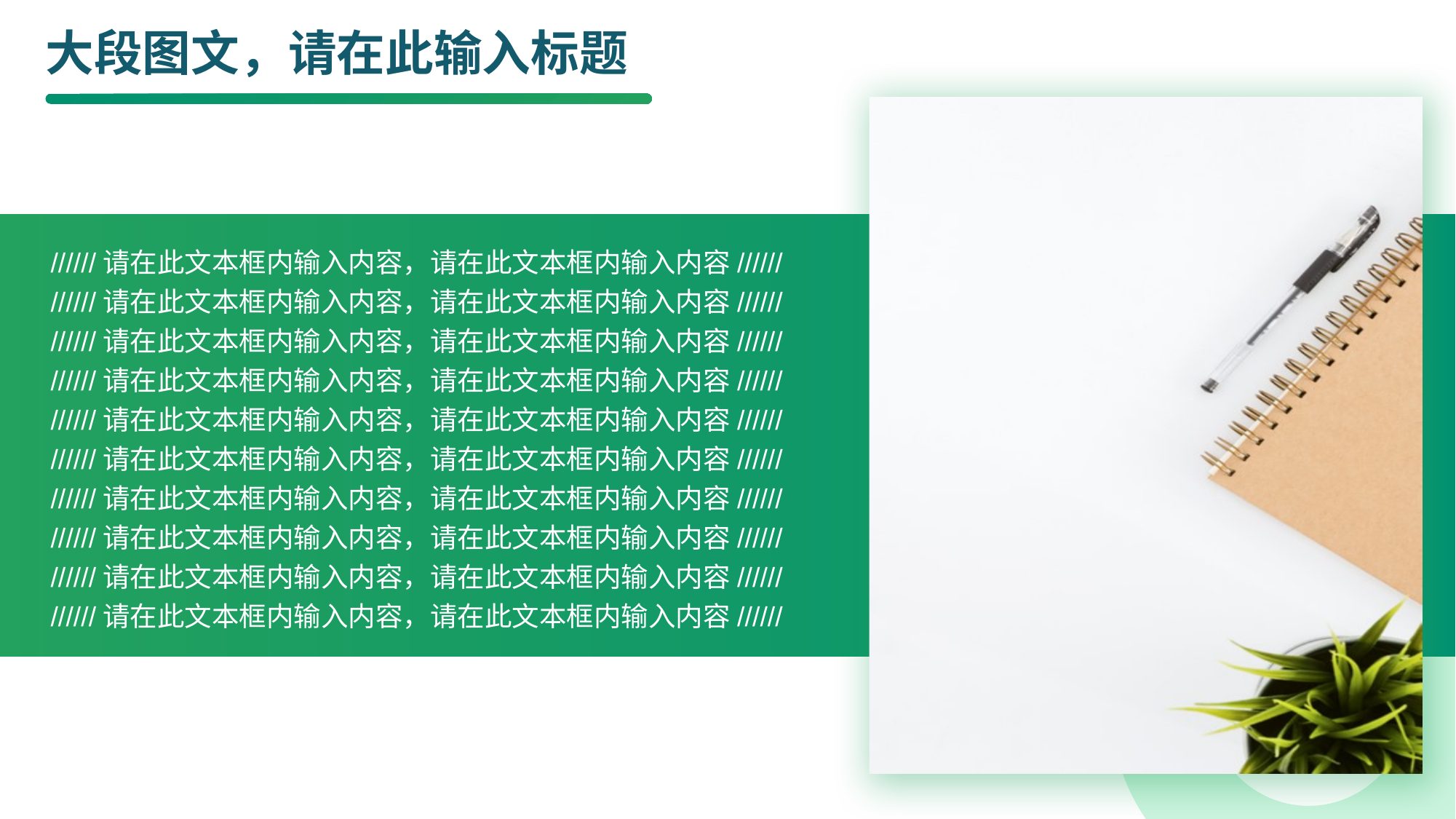

# 大段图文，请在此输入标题

//////请在此文本框内输入内容，请在此文本框内输入内容//////
//////请在此文本框内输入内容，请在此文本框内输入内容//////
//////请在此文本框内输入内容，请在此文本框内输入内容//////
//////请在此文本框内输入内容，请在此文本框内输入内容//////
//////请在此文本框内输入内容，请在此文本框内输入内容//////
//////请在此文本框内输入内容，请在此文本框内输入内容//////
//////请在此文本框内输入内容，请在此文本框内输入内容//////
//////请在此文本框内输入内容，请在此文本框内输入内容//////
//////请在此文本框内输入内容，请在此文本框内输入内容//////
//////请在此文本框内输入内容，请在此文本框内输入内容//////